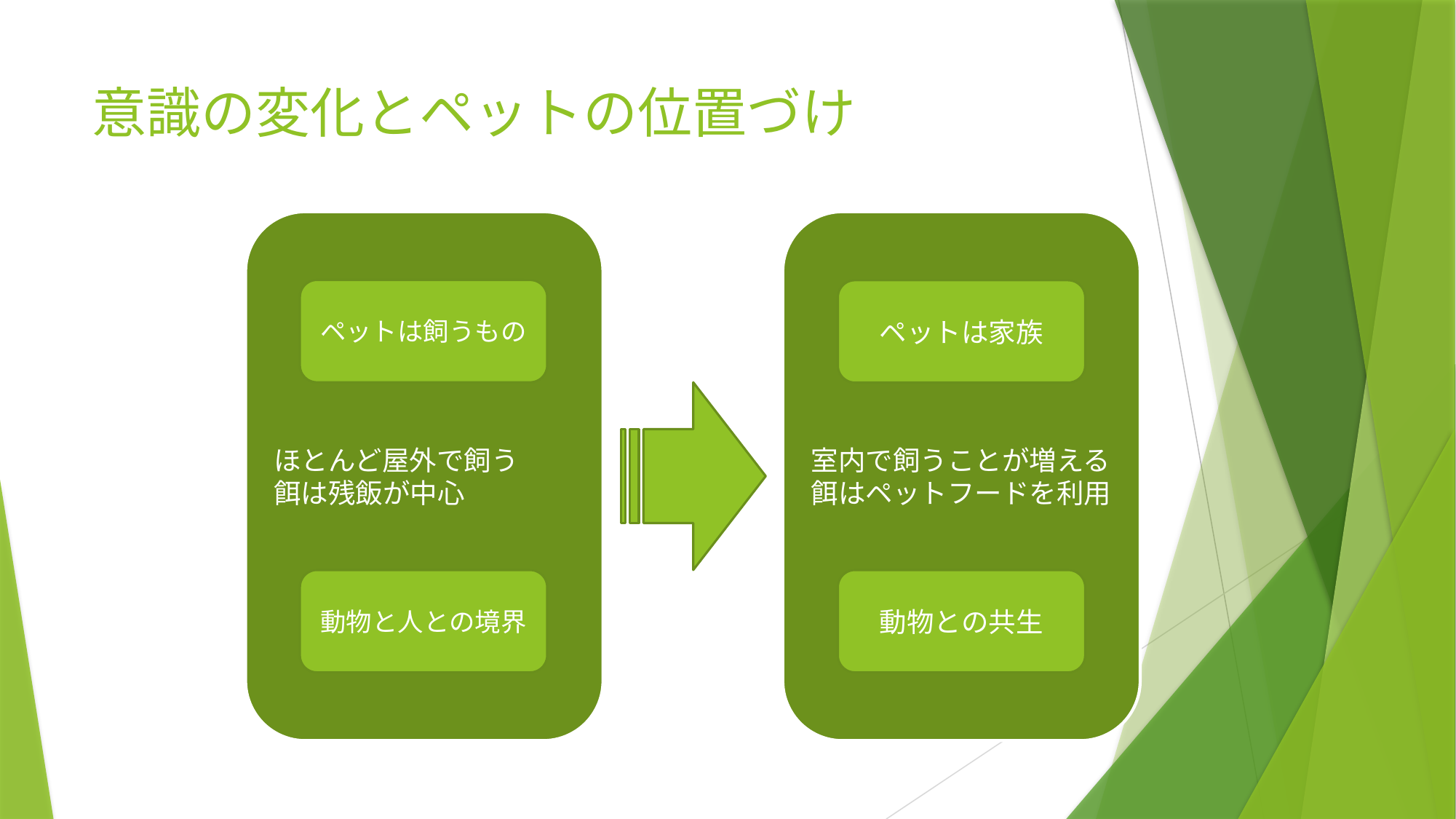

# 意識の変化とペットの位置づけ
ほとんど屋外で飼う
餌は残飯が中心
ペットは飼うもの
動物と人との境界
室内で飼うことが増える
餌はペットフードを利用
ペットは家族
動物との共生